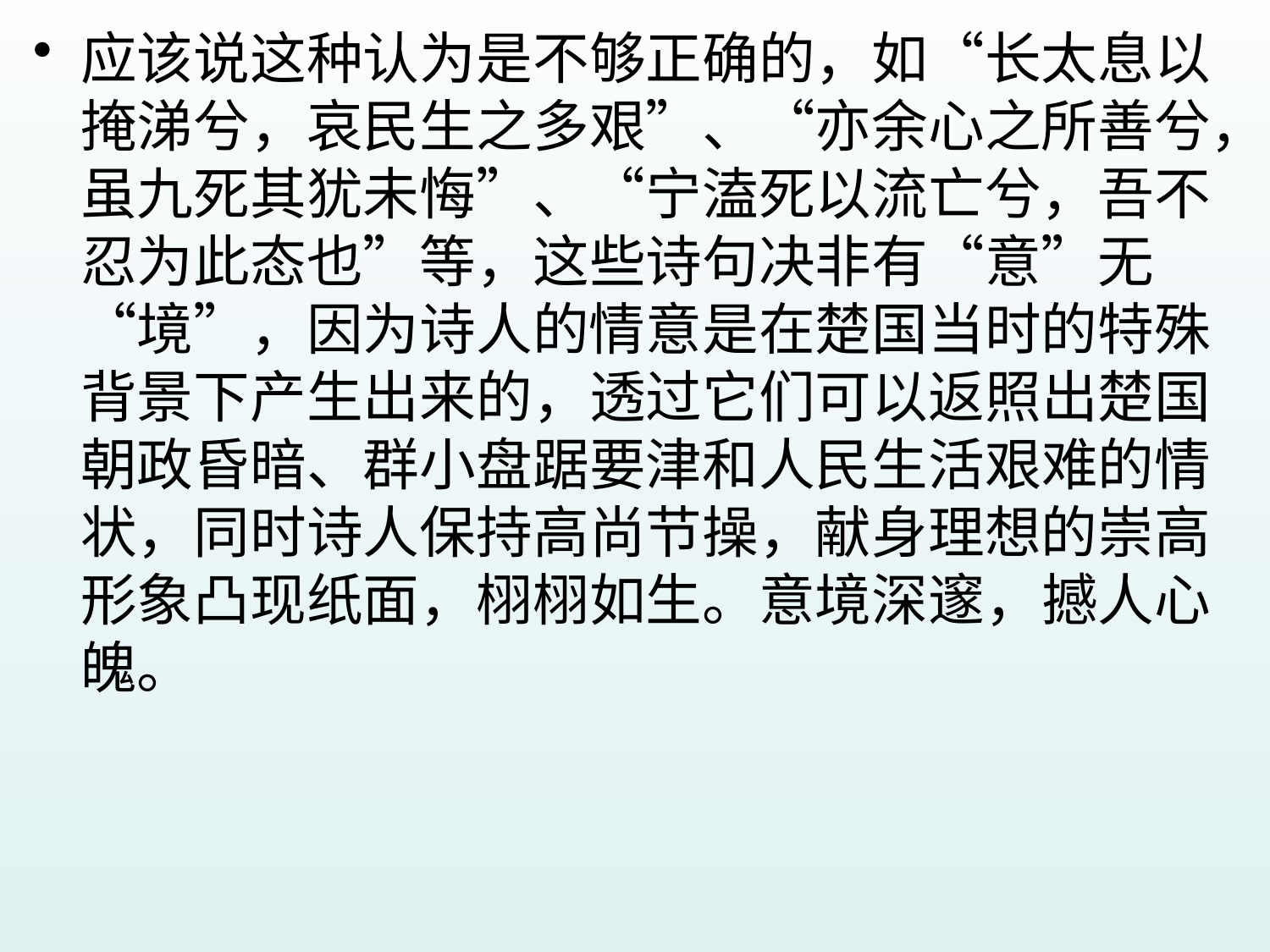

应该说这种认为是不够正确的，如“长太息以掩涕兮，哀民生之多艰”、“亦余心之所善兮，虽九死其犹未悔”、“宁溘死以流亡兮，吾不忍为此态也”等，这些诗句决非有“意”无“境”，因为诗人的情意是在楚国当时的特殊背景下产生出来的，透过它们可以返照出楚国朝政昏暗、群小盘踞要津和人民生活艰难的情状，同时诗人保持高尚节操，献身理想的崇高形象凸现纸面，栩栩如生。意境深邃，撼人心魄。